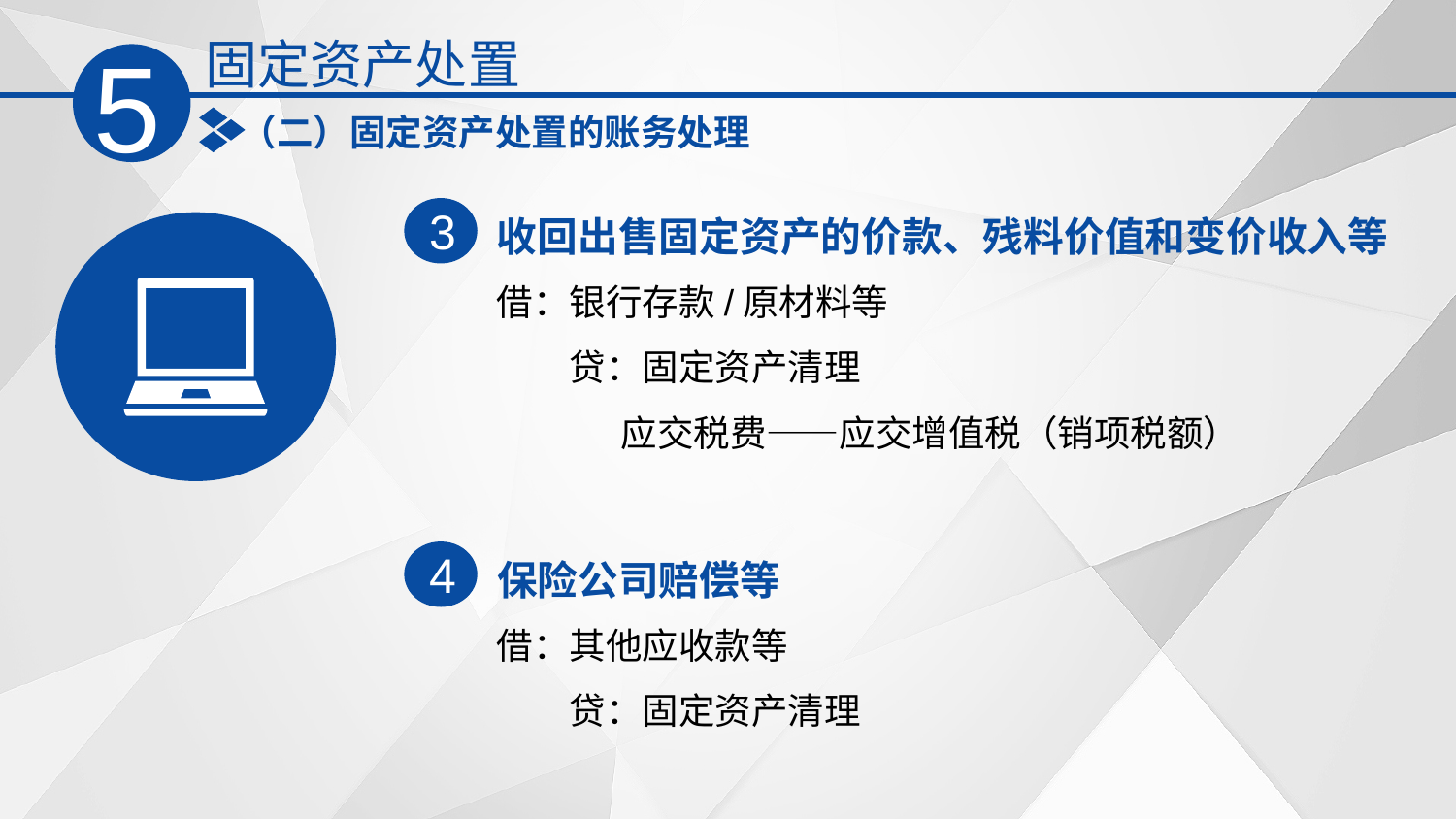

固定资产处置
5

（二）固定资产处置的账务处理

收回出售固定资产的价款、残料价值和变价收入等
3

借：银行存款‌/原材料‌等‌
　　贷：固定资产清理
              应交税费——应交增值税（销项税额）
保险公司赔偿等
4
借：其他应收款‌等‌
　　贷：固定资产清理